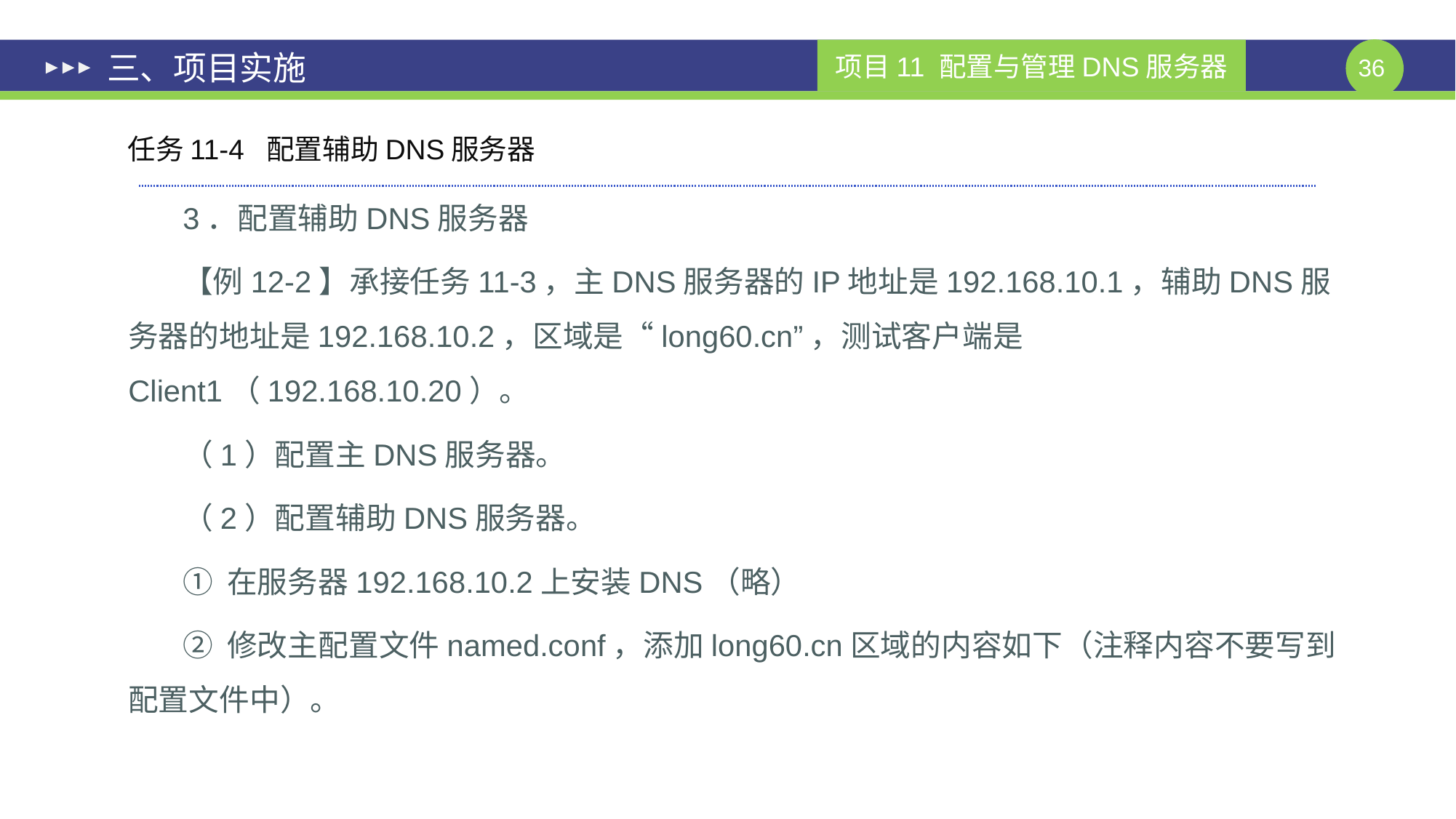

# 三、项目实施
 任务11-4  配置辅助DNS服务器
3．配置辅助DNS服务器
【例12-2】承接任务11-3，主DNS服务器的IP地址是192.168.10.1，辅助DNS服务器的地址是192.168.10.2，区域是“long60.cn”，测试客户端是Client1（192.168.10.20）。
（1）配置主DNS服务器。
（2）配置辅助DNS服务器。
① 在服务器192.168.10.2上安装DNS（略）
② 修改主配置文件named.conf，添加long60.cn区域的内容如下（注释内容不要写到配置文件中）。